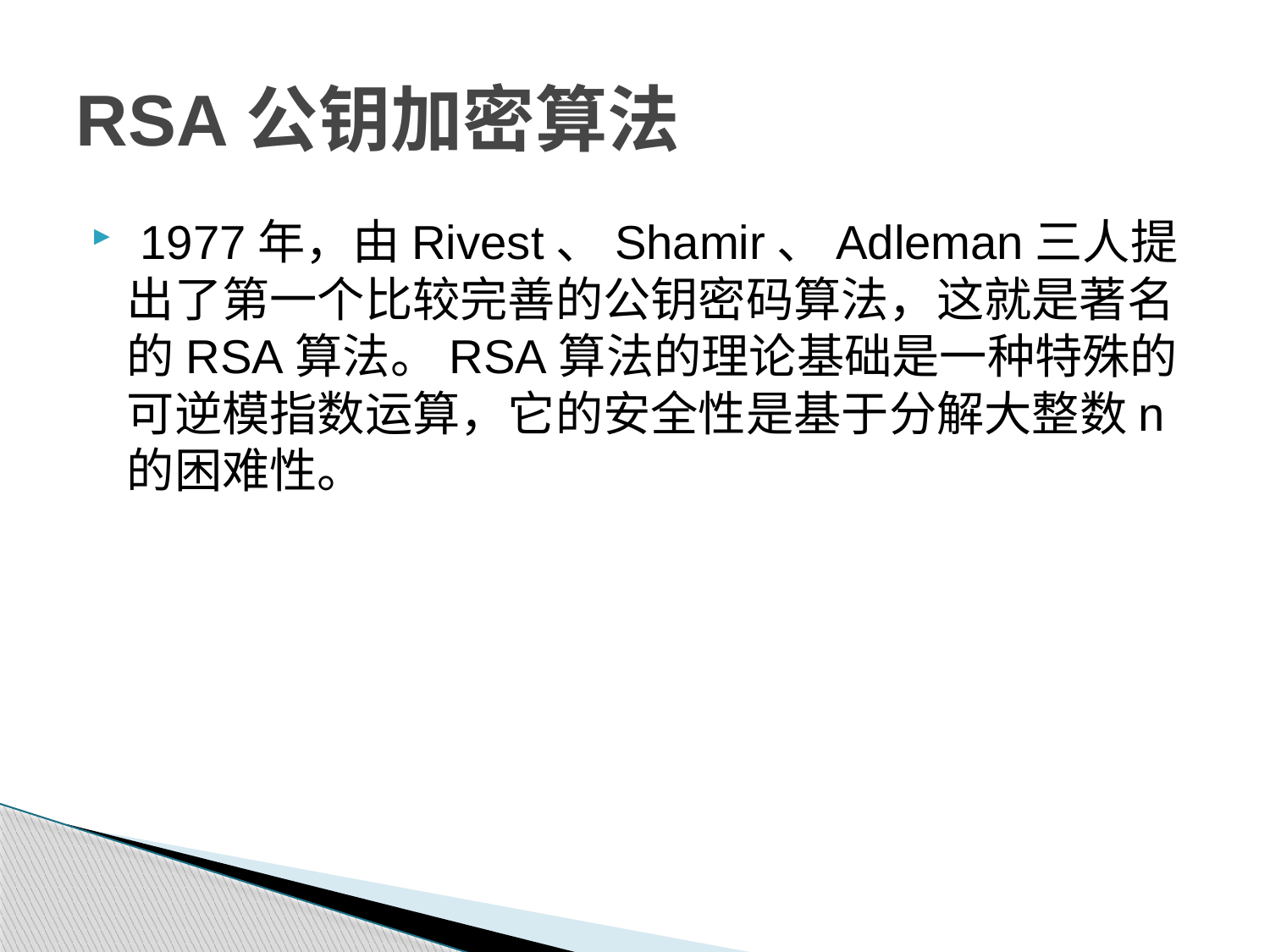

# RSA公钥加密算法
 1977年，由Rivest、Shamir、Adleman三人提出了第一个比较完善的公钥密码算法，这就是著名的RSA算法。RSA算法的理论基础是一种特殊的可逆模指数运算，它的安全性是基于分解大整数n的困难性。